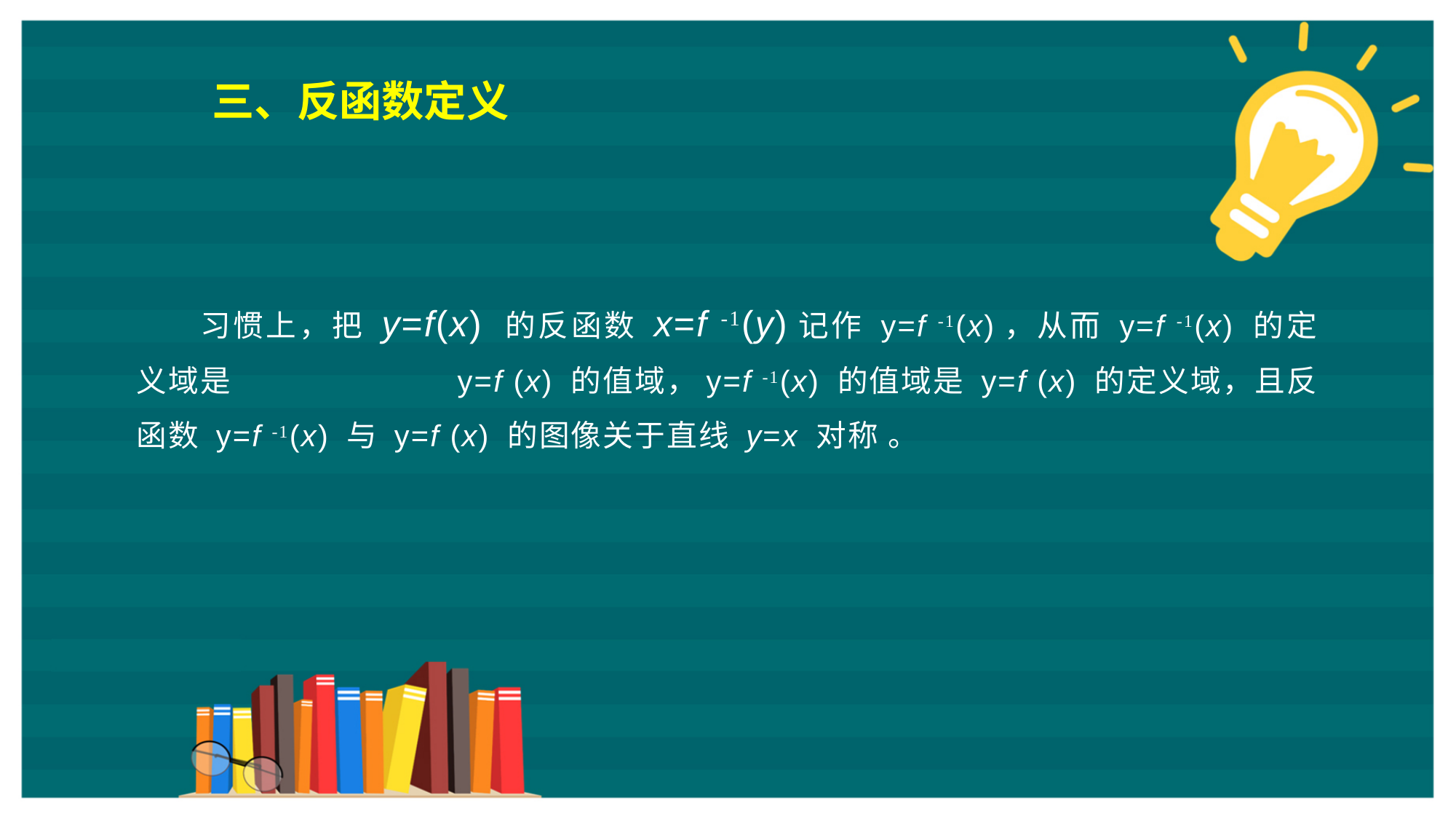

三、反函数定义
习惯上，把 y=f(x) 的反函数 x=f -1(y)记作 y=f -1(x)，从而 y=f -1(x) 的定义域是                          y=f (x) 的值域，y=f -1(x) 的值域是 y=f (x) 的定义域，且反函数 y=f -1(x) 与 y=f (x) 的图像关于直线 y=x 对称 。